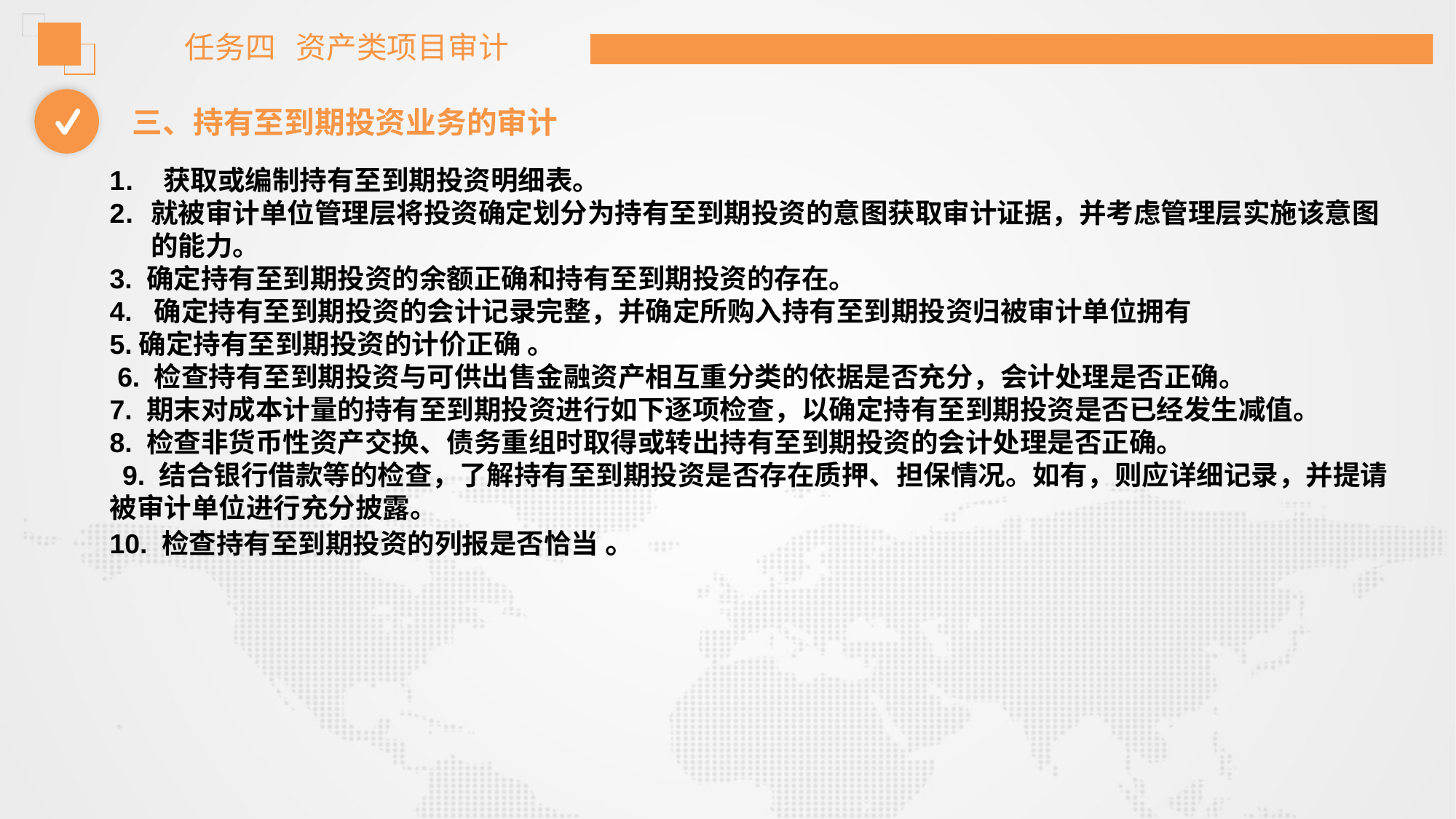

任务四   资产类项目审计

三、持有至到期投资业务的审计
 获取或编制持有至到期投资明细表。
就被审计单位管理层将投资确定划分为持有至到期投资的意图获取审计证据，并考虑管理层实施该意图的能力。
3. 确定持有至到期投资的余额正确和持有至到期投资的存在。
4.  确定持有至到期投资的会计记录完整，并确定所购入持有至到期投资归被审计单位拥有
5.确定持有至到期投资的计价正确 。
 6. 检查持有至到期投资与可供出售金融资产相互重分类的依据是否充分，会计处理是否正确。
7. 期末对成本计量的持有至到期投资进行如下逐项检查，以确定持有至到期投资是否已经发生减值。
8. 检查非货币性资产交换、债务重组时取得或转出持有至到期投资的会计处理是否正确。
 9. 结合银行借款等的检查，了解持有至到期投资是否存在质押、担保情况。如有，则应详细记录，并提请被审计单位进行充分披露。
10. 检查持有至到期投资的列报是否恰当 。